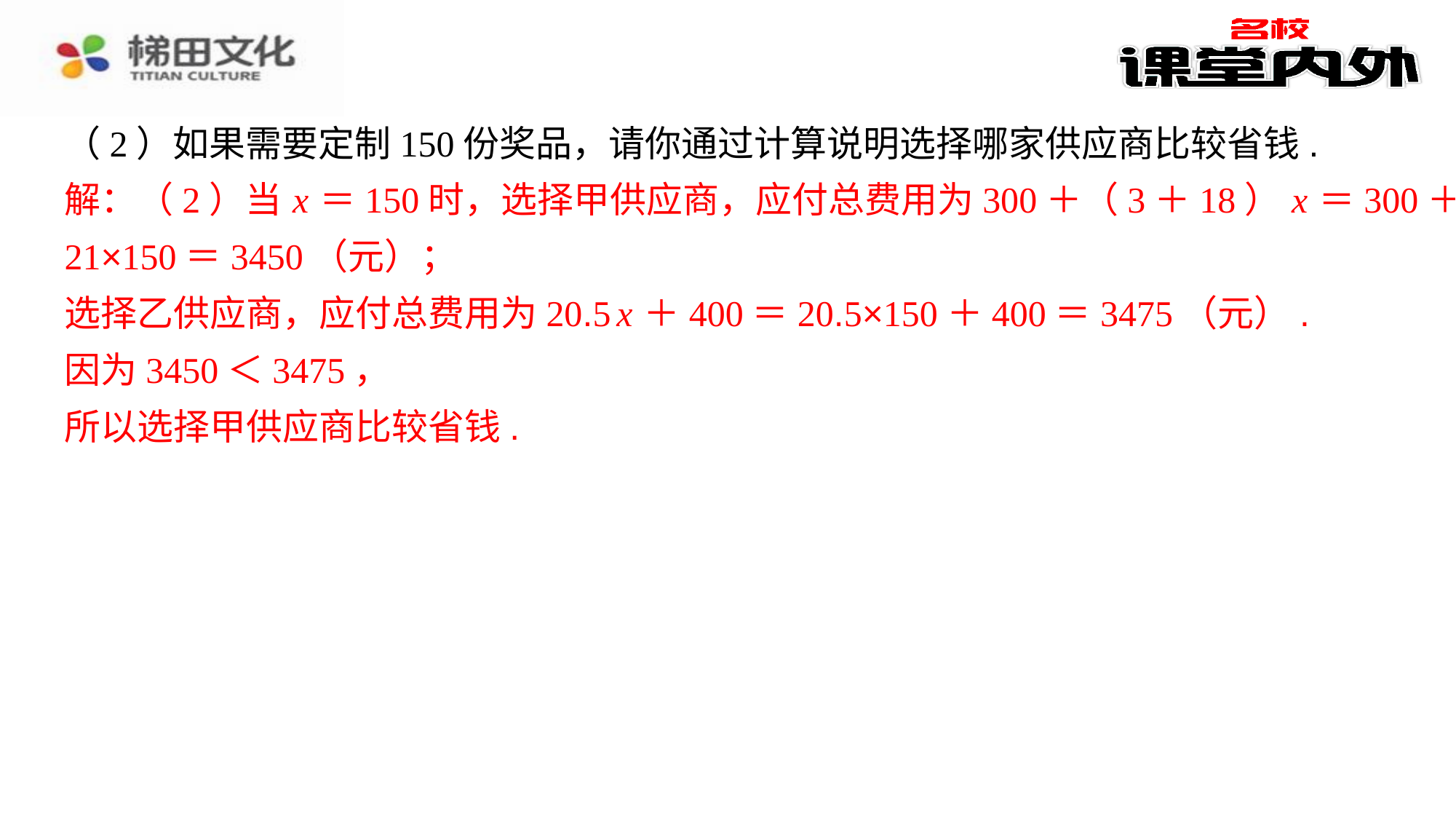

（2）如果需要定制150份奖品，请你通过计算说明选择哪家供应商比较省钱.
解：（2）当 x ＝150时，选择甲供应商，应付总费用为300＋（3＋18） x ＝300＋
21×150＝3450（元）；
选择乙供应商，应付总费用为20.5 x ＋400＝20.5×150＋400＝3475（元）.
因为3450＜3475，
所以选择甲供应商比较省钱.
解：（2）当 x ＝150时，选择甲供应商，应付总费用为300＋（3＋18） x ＝300＋
21×150＝3450（元）；
选择乙供应商，应付总费用为20.5 x ＋400＝20.5×150＋400＝3475（元）.
因为3450＜3475，
所以选择甲供应商比较省钱.